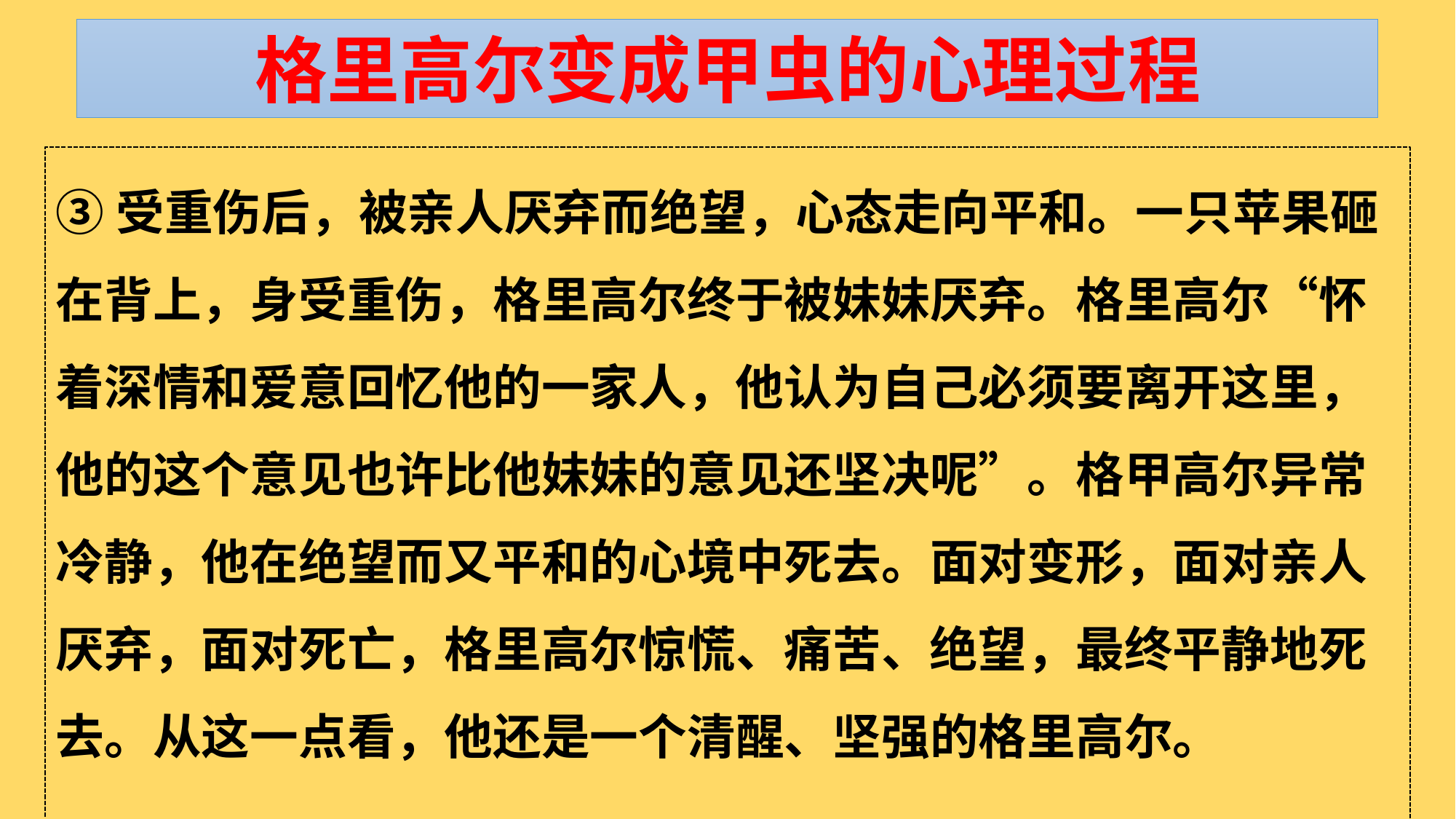

格里高尔变成甲虫的心理过程
③受重伤后，被亲人厌弃而绝望，心态走向平和。一只苹果砸在背上，身受重伤，格里高尔终于被妹妹厌弃。格里高尔“怀着深情和爱意回忆他的一家人，他认为自己必须要离开这里，他的这个意见也许比他妹妹的意见还坚决呢”。格甲高尔异常冷静，他在绝望而又平和的心境中死去。面对变形，面对亲人厌弃，面对死亡，格里高尔惊慌、痛苦、绝望，最终平静地死去。从这一点看，他还是一个清醒、坚强的格里高尔。